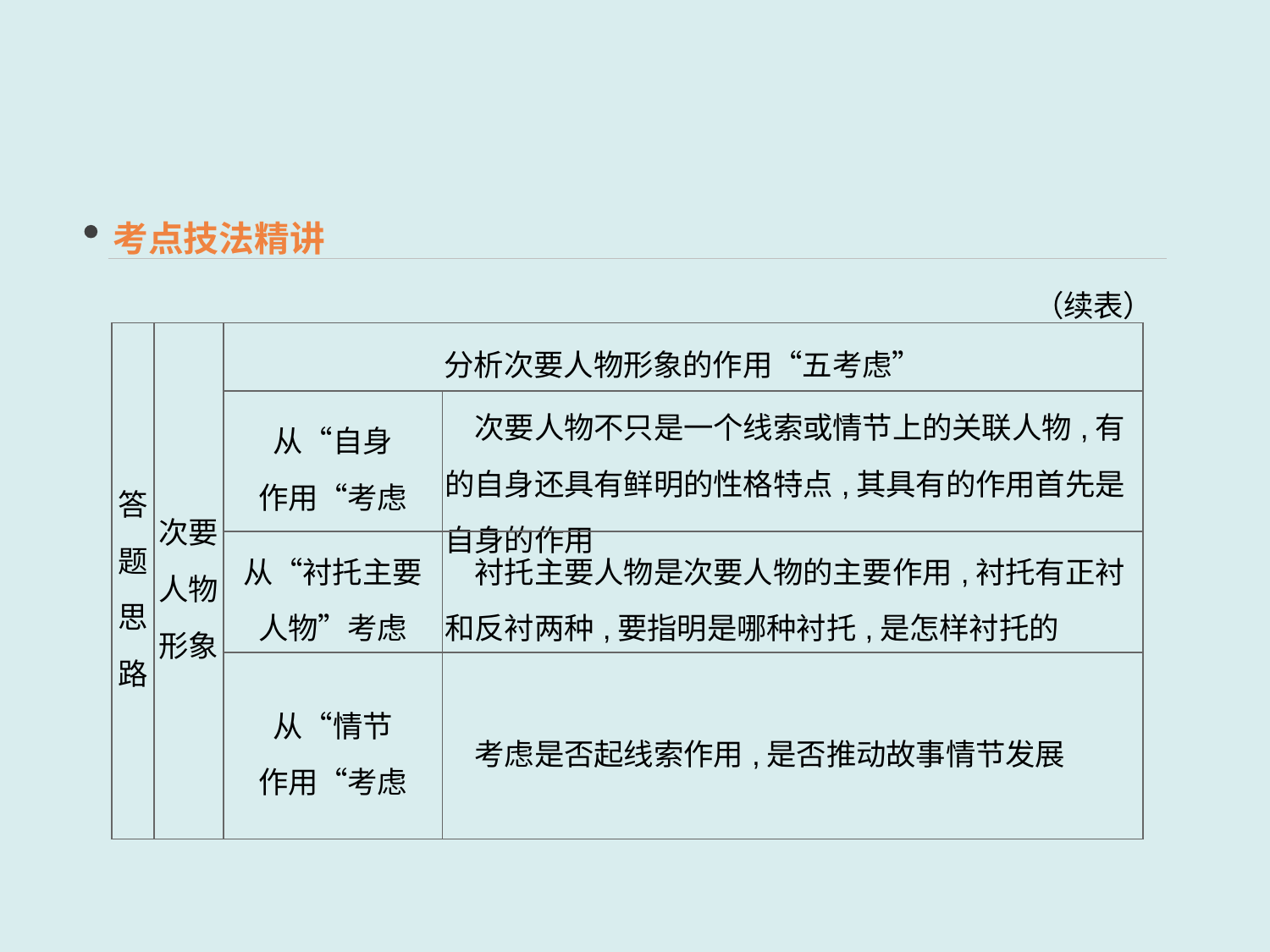

考点技法精讲

（续表）
| 答题 思路 | 次要 人物 形象 | 分析次要人物形象的作用“五考虑” |  |
| --- | --- | --- | --- |
|  |  | 从“自身 作用“考虑 | 次要人物不只是一个线索或情节上的关联人物,有的自身还具有鲜明的性格特点,其具有的作用首先是自身的作用 |
|  |  | 从“衬托主要 人物”考虑 | 衬托主要人物是次要人物的主要作用,衬托有正衬和反衬两种,要指明是哪种衬托,是怎样衬托的 |
|  |  | 从“情节 作用“考虑 | 考虑是否起线索作用,是否推动故事情节发展 |